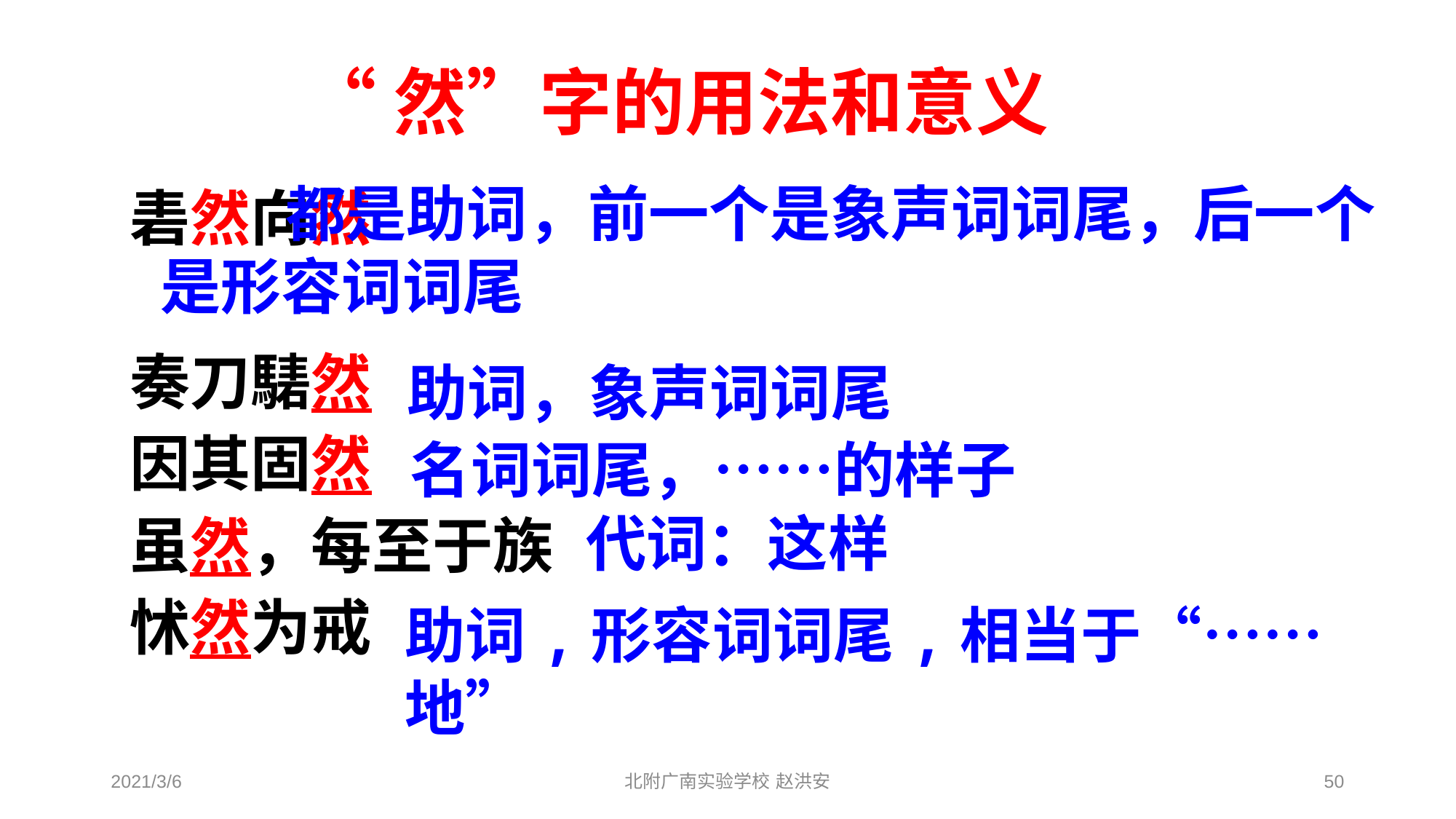

“然”字的用法和意义
        都是助词，前一个是象声词词尾，后一个是形容词词尾
砉然向然

奏刀騞然
因其固然
虽然，每至于族
怵然为戒
助词，象声词词尾
名词词尾，……的样子
代词：这样
助词,形容词词尾,相当于“……地”
2021/3/6
北附广南实验学校 赵洪安
50